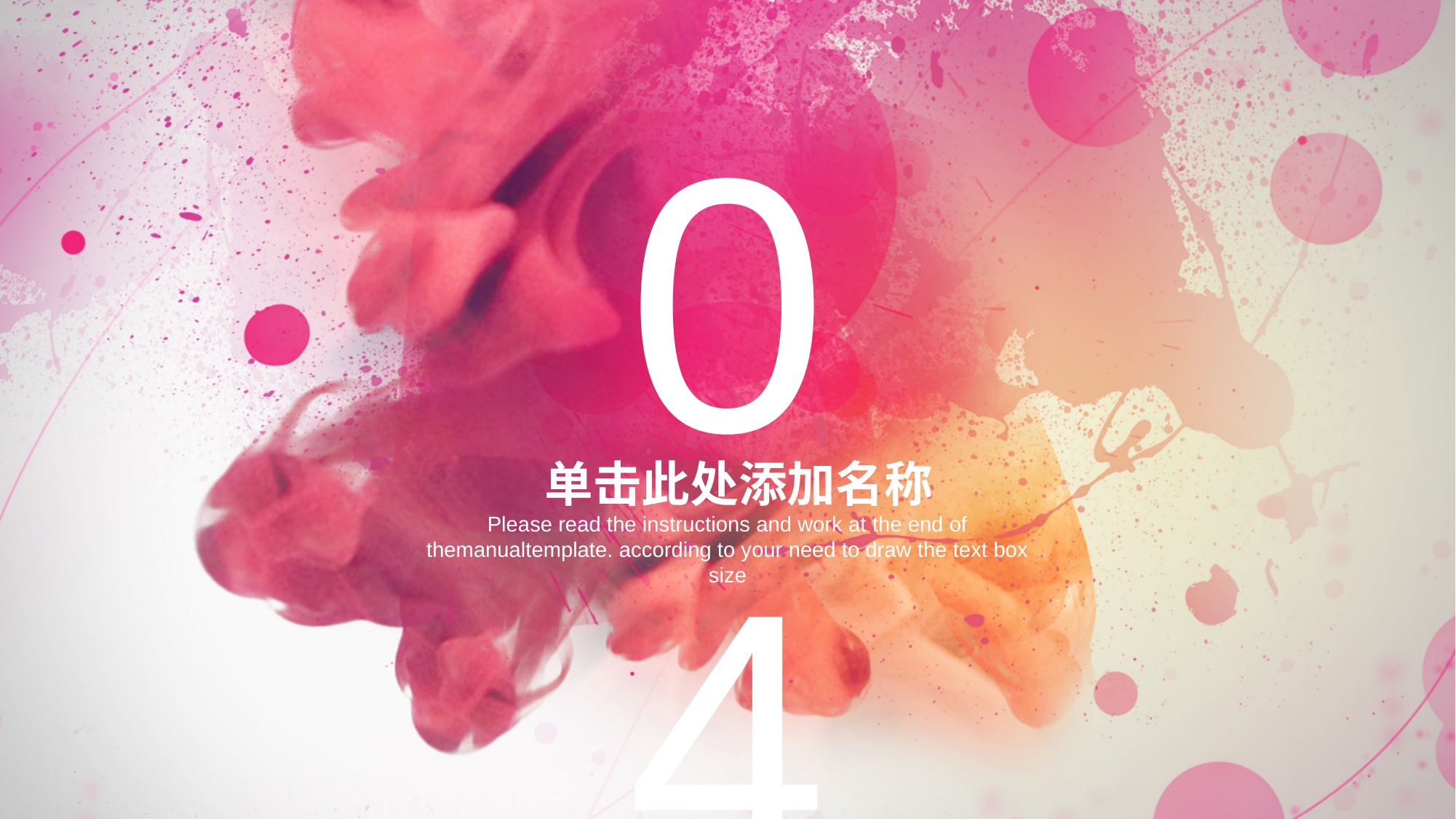

04
单击此处添加名称
Please read the instructions and work at the end of themanualtemplate. according to your need to draw the text box size